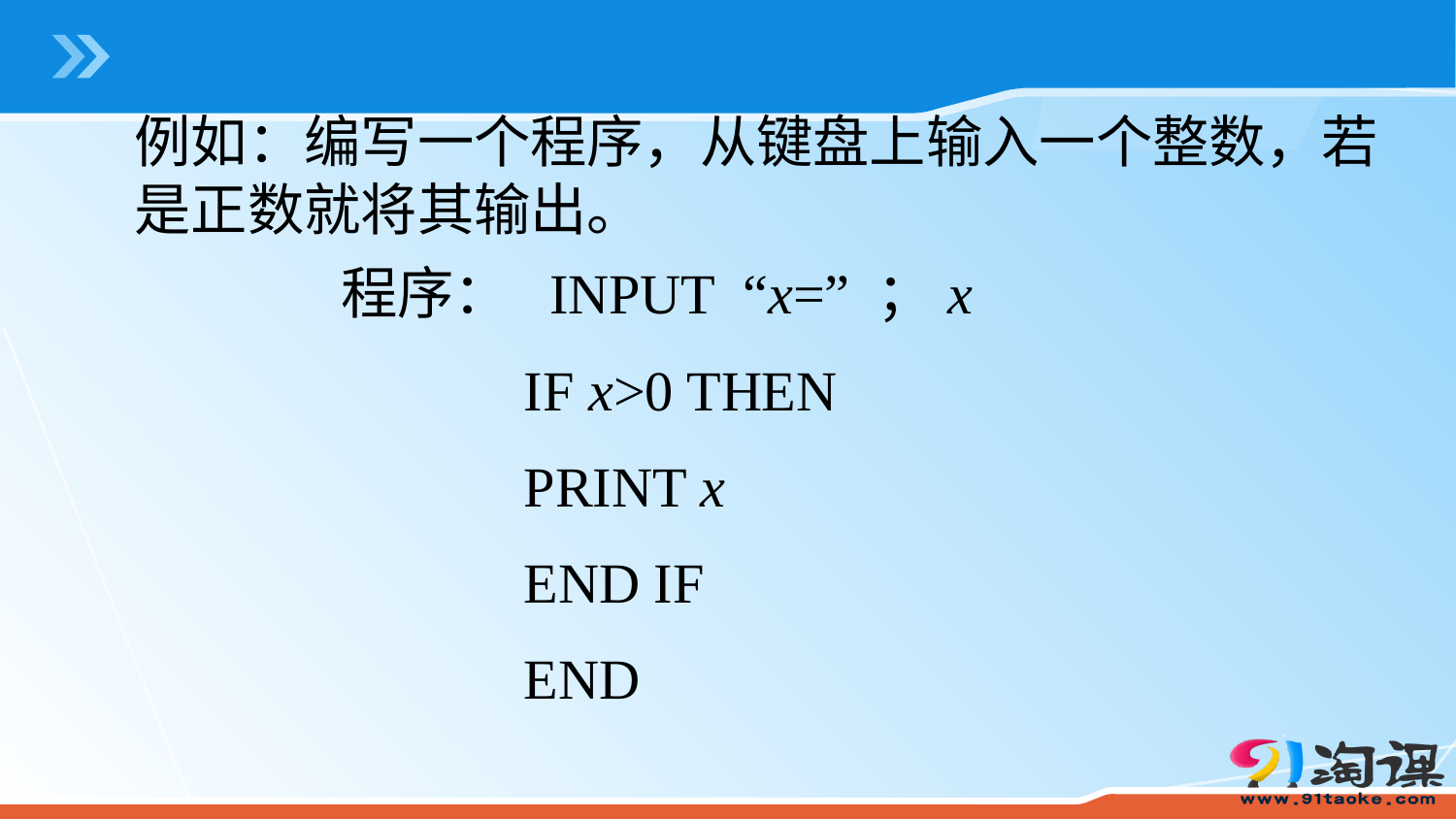

例如：编写一个程序，从键盘上输入一个整数，若是正数就将其输出。
程序：  INPUT  “x=” ；x
             IF x>0 THEN
             PRINT x
             END IF
             END